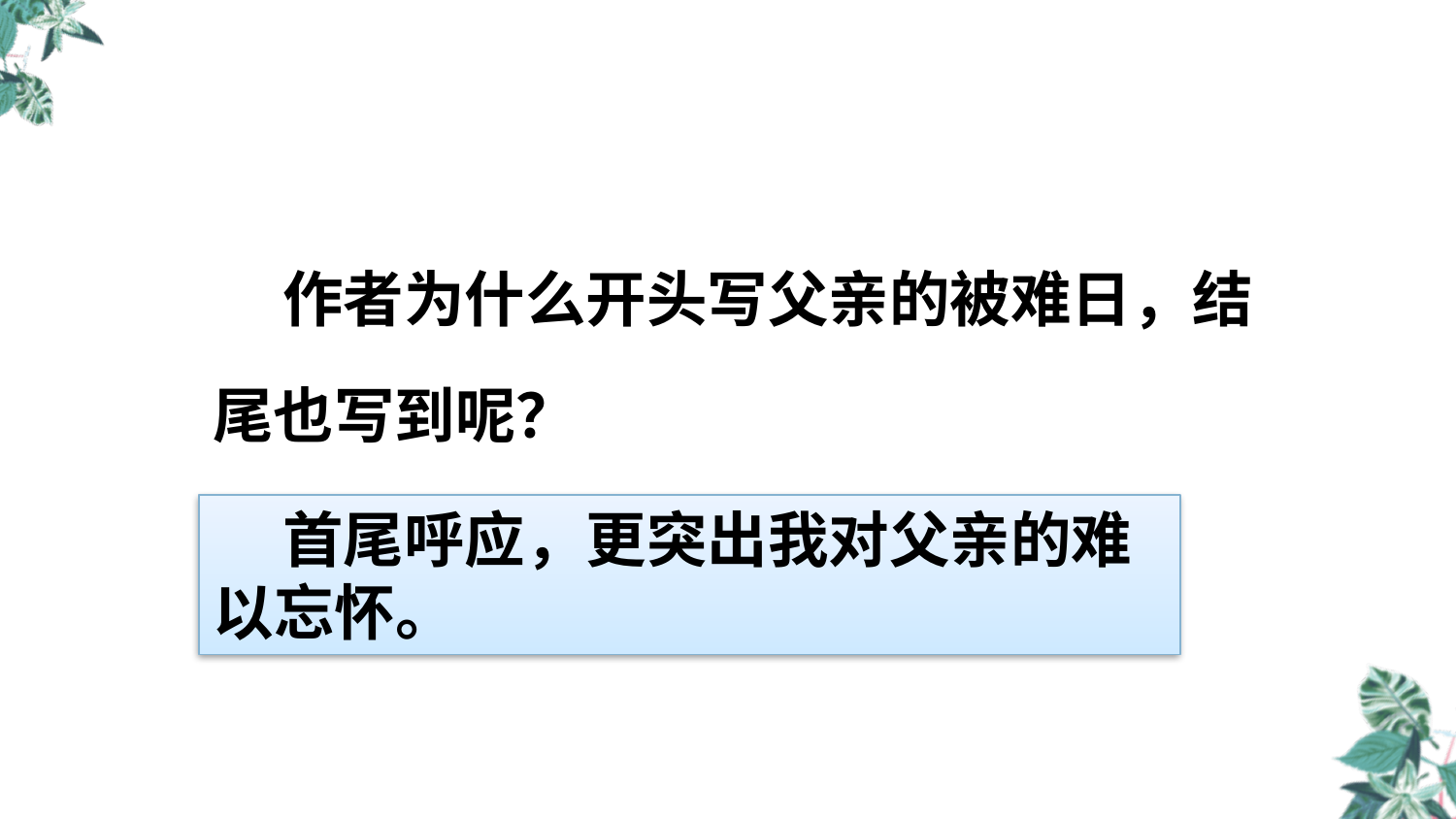

作者为什么开头写父亲的被难日，结尾也写到呢？
    首尾呼应，更突出我对父亲的难以忘怀。